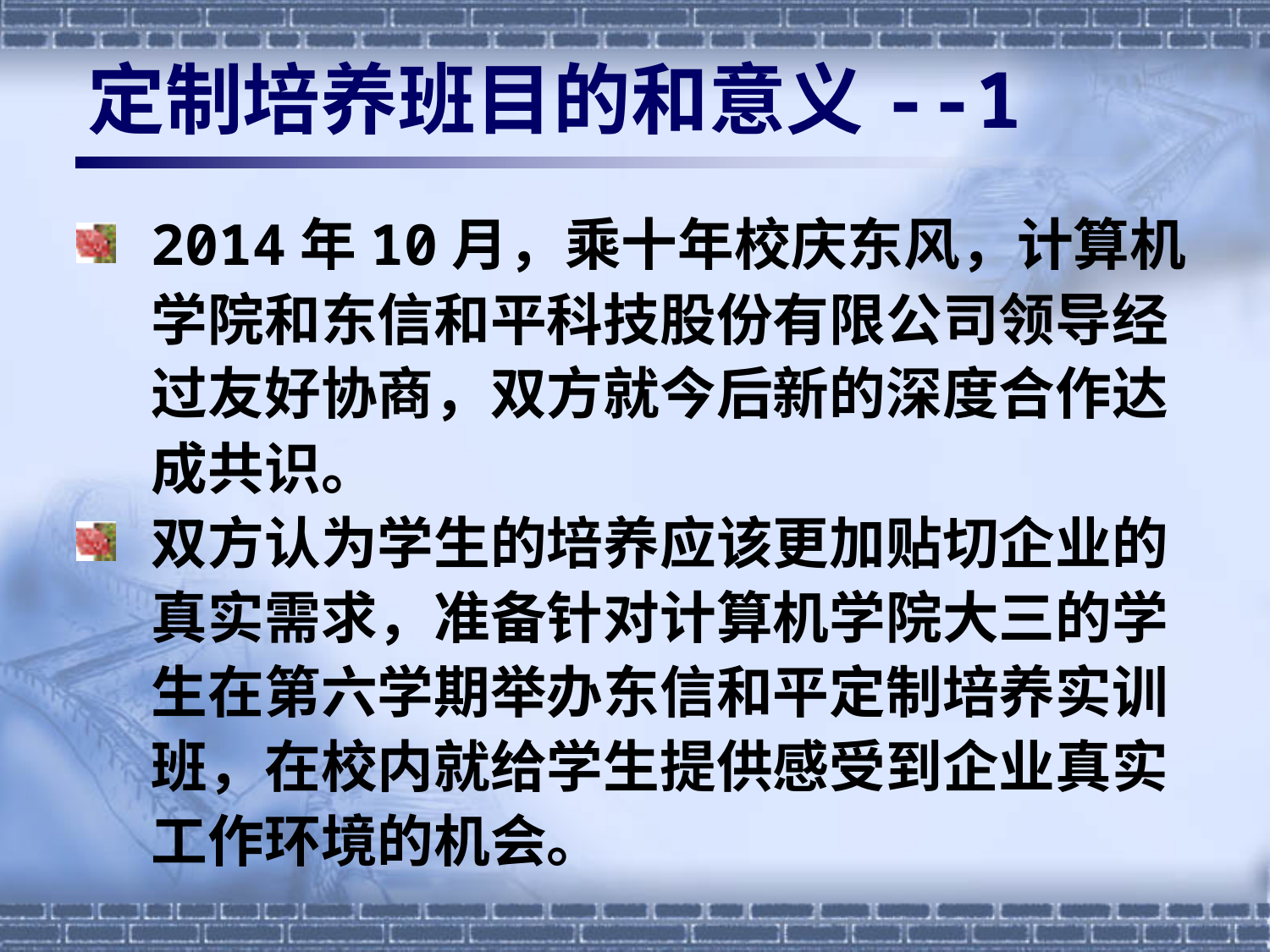

# 定制培养班目的和意义--1
2014年10月，乘十年校庆东风，计算机学院和东信和平科技股份有限公司领导经过友好协商，双方就今后新的深度合作达成共识。
双方认为学生的培养应该更加贴切企业的真实需求，准备针对计算机学院大三的学生在第六学期举办东信和平定制培养实训班，在校内就给学生提供感受到企业真实工作环境的机会。